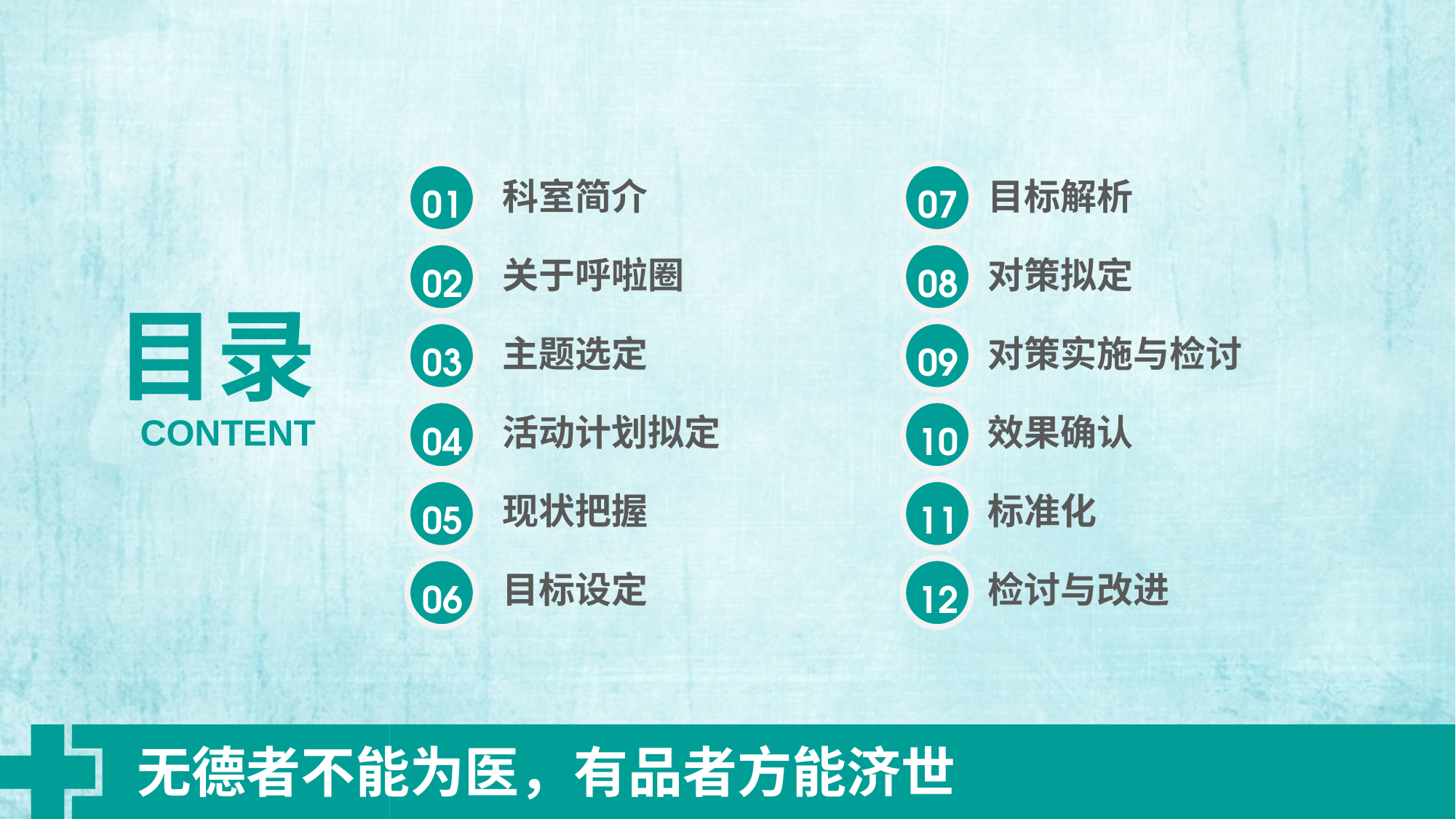

01

07
科室简介
目标解析

02

08
关于呼啦圈
对策拟定
目录
CONTENT

03

09
主题选定
对策实施与检讨

04

10
活动计划拟定
效果确认

05

11
现状把握
标准化

06

12
目标设定
检讨与改进

无德者不能为医，有品者方能济世